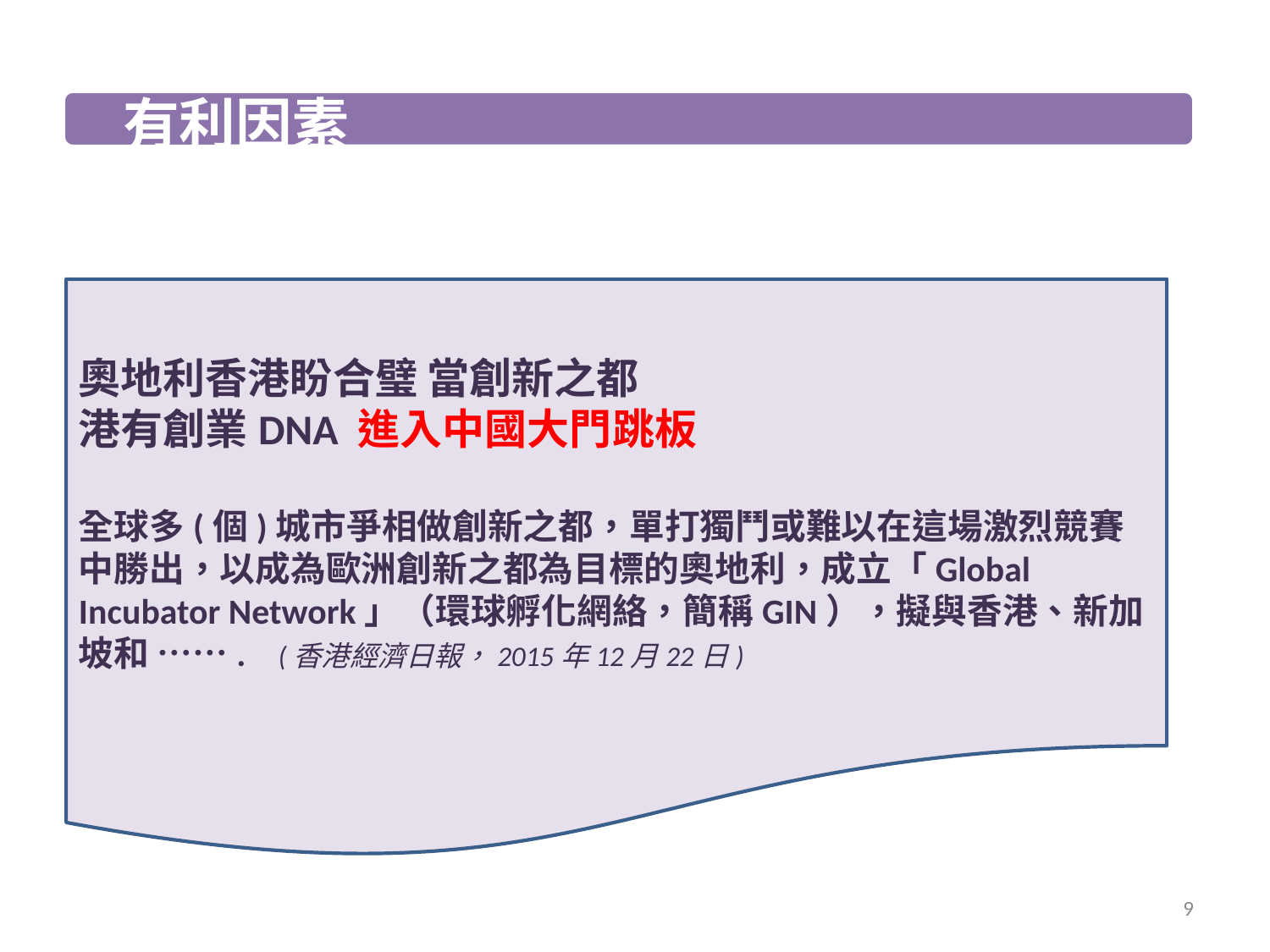

有利因素

奧地利香港盼合璧 當創新之都
港有創業DNA 進入中國大門跳板

全球多(個)城市爭相做創新之都，單打獨鬥或難以在這場激烈競賽中勝出，以成為歐洲創新之都為目標的奧地利，成立「Global Incubator Network」（環球孵化網絡，簡稱GIN），擬與香港、新加坡和 …….    (香港經濟日報，2015年12月22日)

9